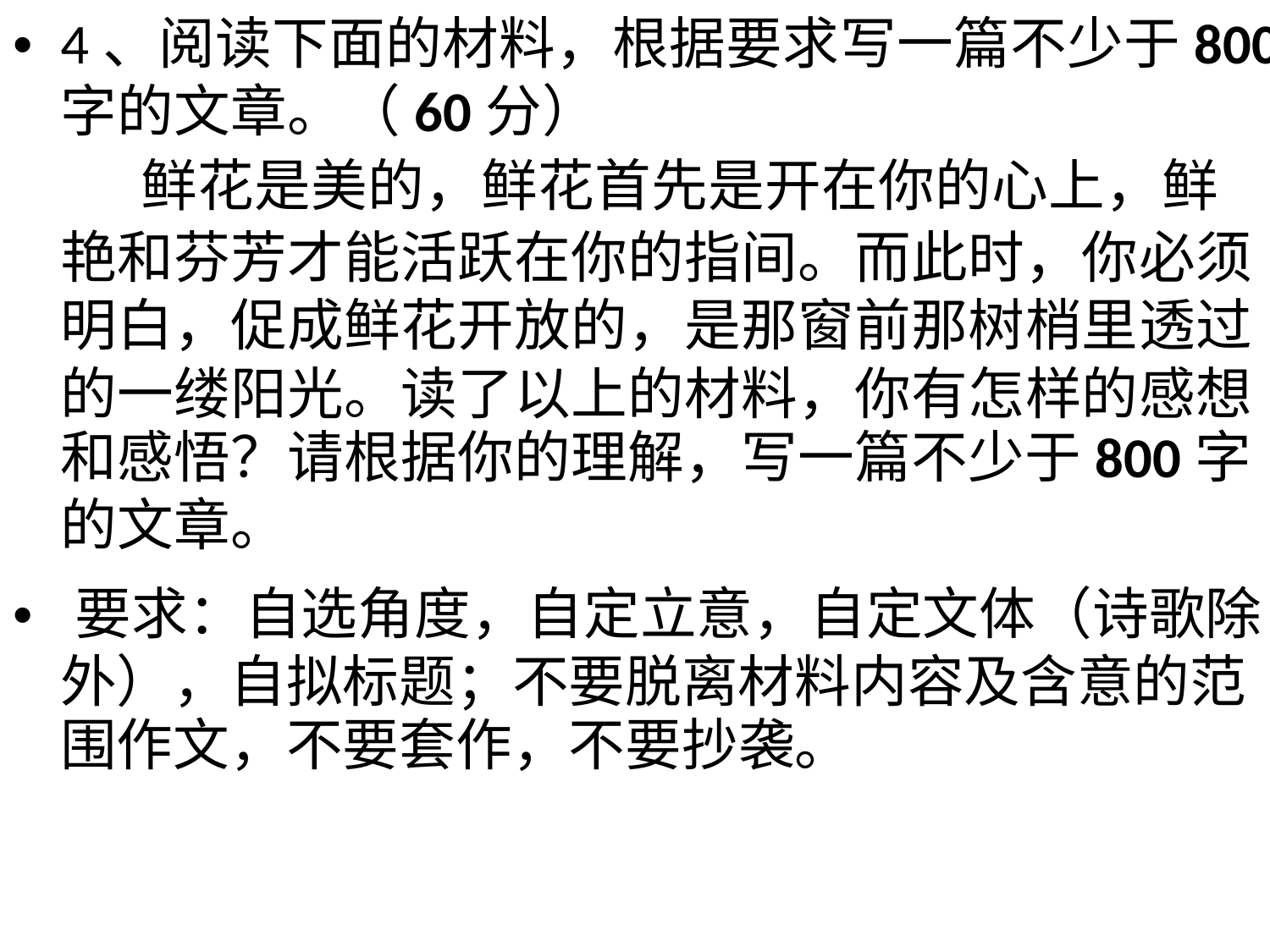

• 4、阅读下面的材料，根据要求写一篇不少于800
字的文章。（60分）
鲜花是美的，鲜花首先是开在你的心上，鲜
艳和芬芳才能活跃在你的指间。而此时，你必须
明白，促成鲜花开放的，是那窗前那树梢里透过
的一缕阳光。读了以上的材料，你有怎样的感想
和感悟？请根据你的理解，写一篇不少于800字
的文章。
• 要求：自选角度，自定立意，自定文体（诗歌除
外），自拟标题；不要脱离材料内容及含意的范
围作文，不要套作，不要抄袭。